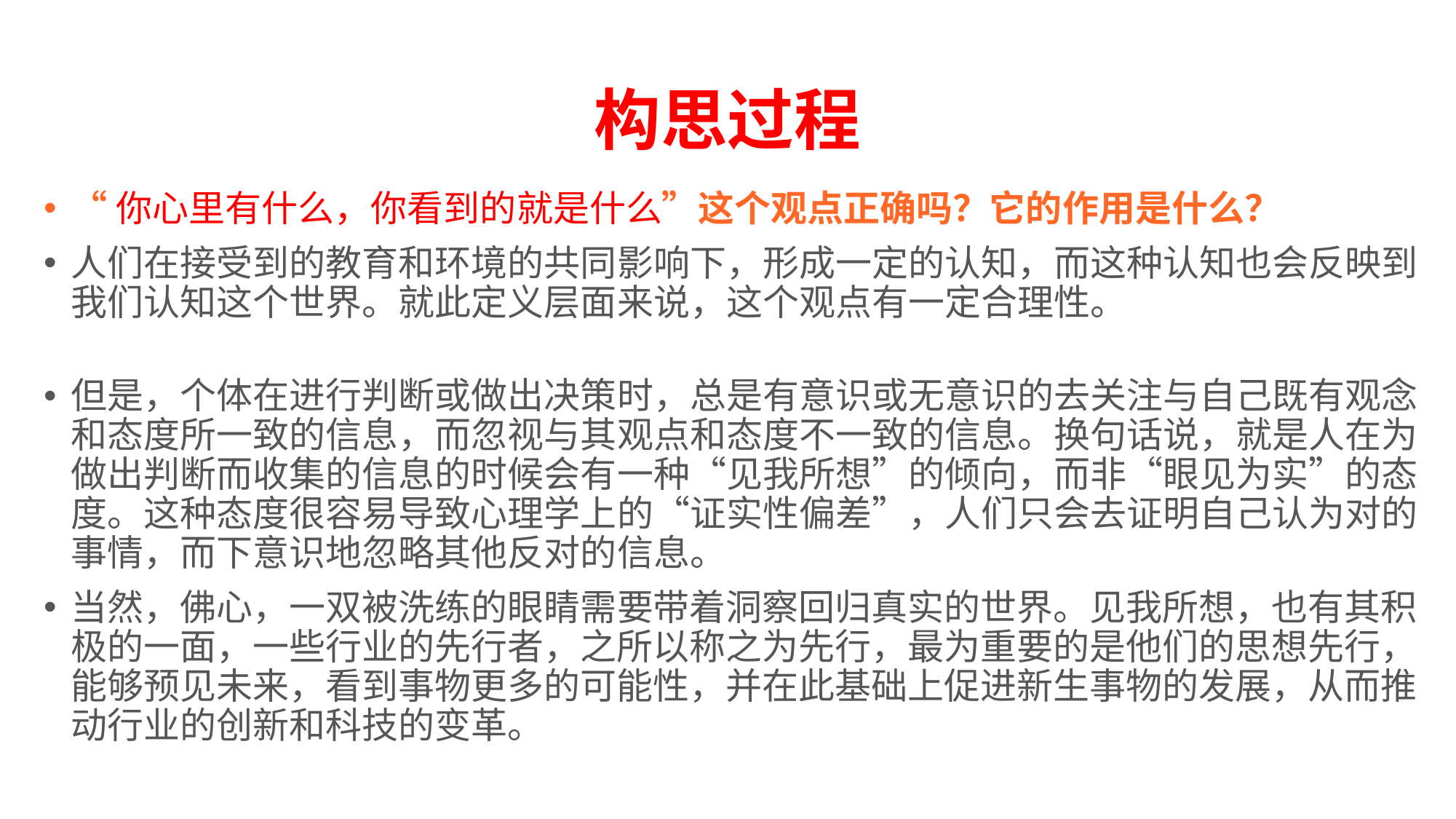

# 构思过程
“你心里有什么，你看到的就是什么”这个观点正确吗？它的作用是什么？
人们在接受到的教育和环境的共同影响下，形成一定的认知，而这种认知也会反映到我们认知这个世界。就此定义层面来说，这个观点有一定合理性。
但是，个体在进行判断或做出决策时，总是有意识或无意识的去关注与自己既有观念和态度所一致的信息，而忽视与其观点和态度不一致的信息。换句话说，就是人在为做出判断而收集的信息的时候会有一种“见我所想”的倾向，而非“眼见为实”的态度。这种态度很容易导致心理学上的“证实性偏差”，人们只会去证明自己认为对的事情，而下意识地忽略其他反对的信息。
当然，佛心，一双被洗练的眼睛需要带着洞察回归真实的世界。见我所想，也有其积极的一面，一些行业的先行者，之所以称之为先行，最为重要的是他们的思想先行，能够预见未来，看到事物更多的可能性，并在此基础上促进新生事物的发展，从而推动行业的创新和科技的变革。